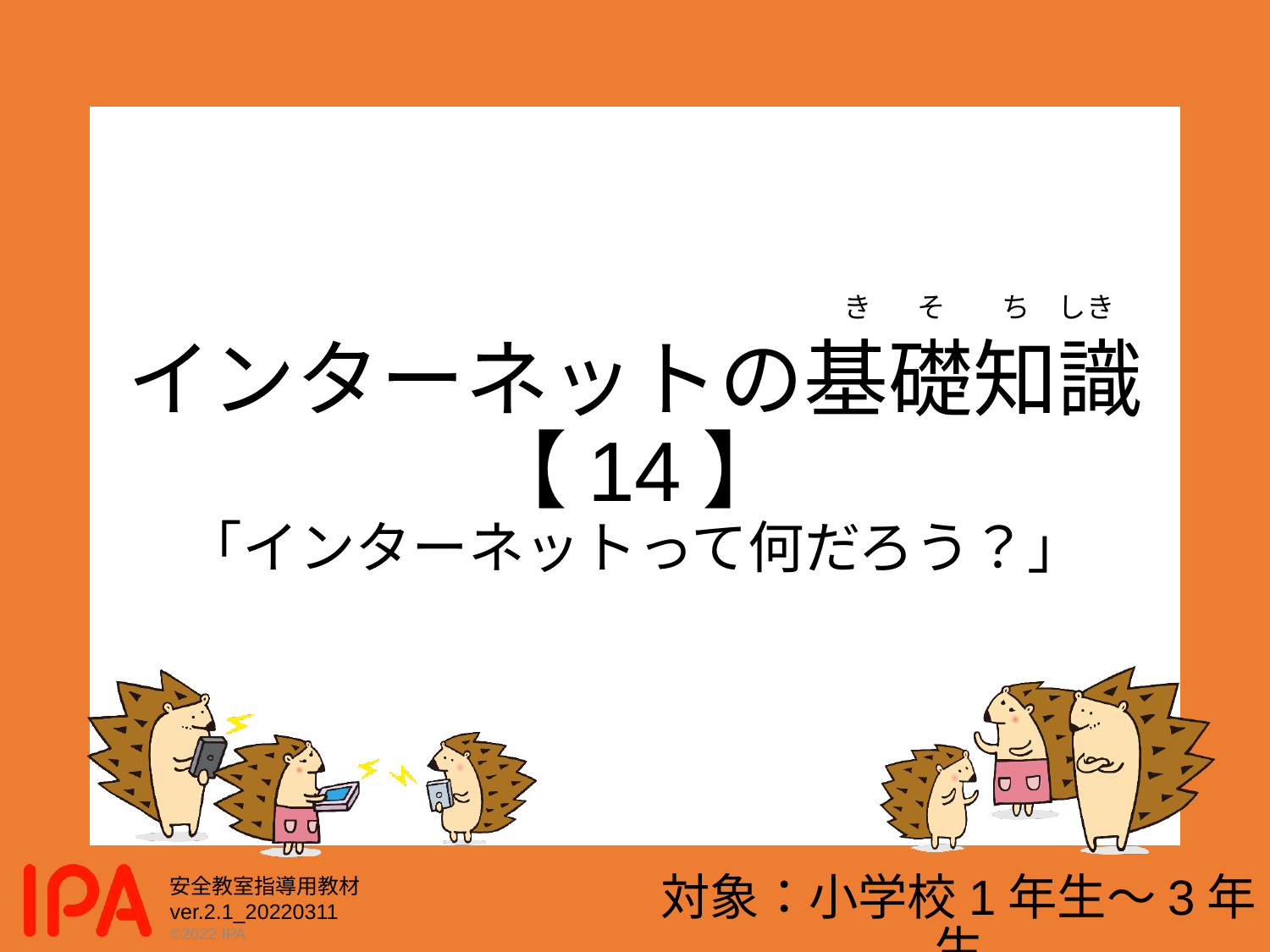

# インターネットの基礎知識【14】 「インターネットって何だろう？」
　　き　　そ　　ち　しき
対象：小学校1年生～3年生